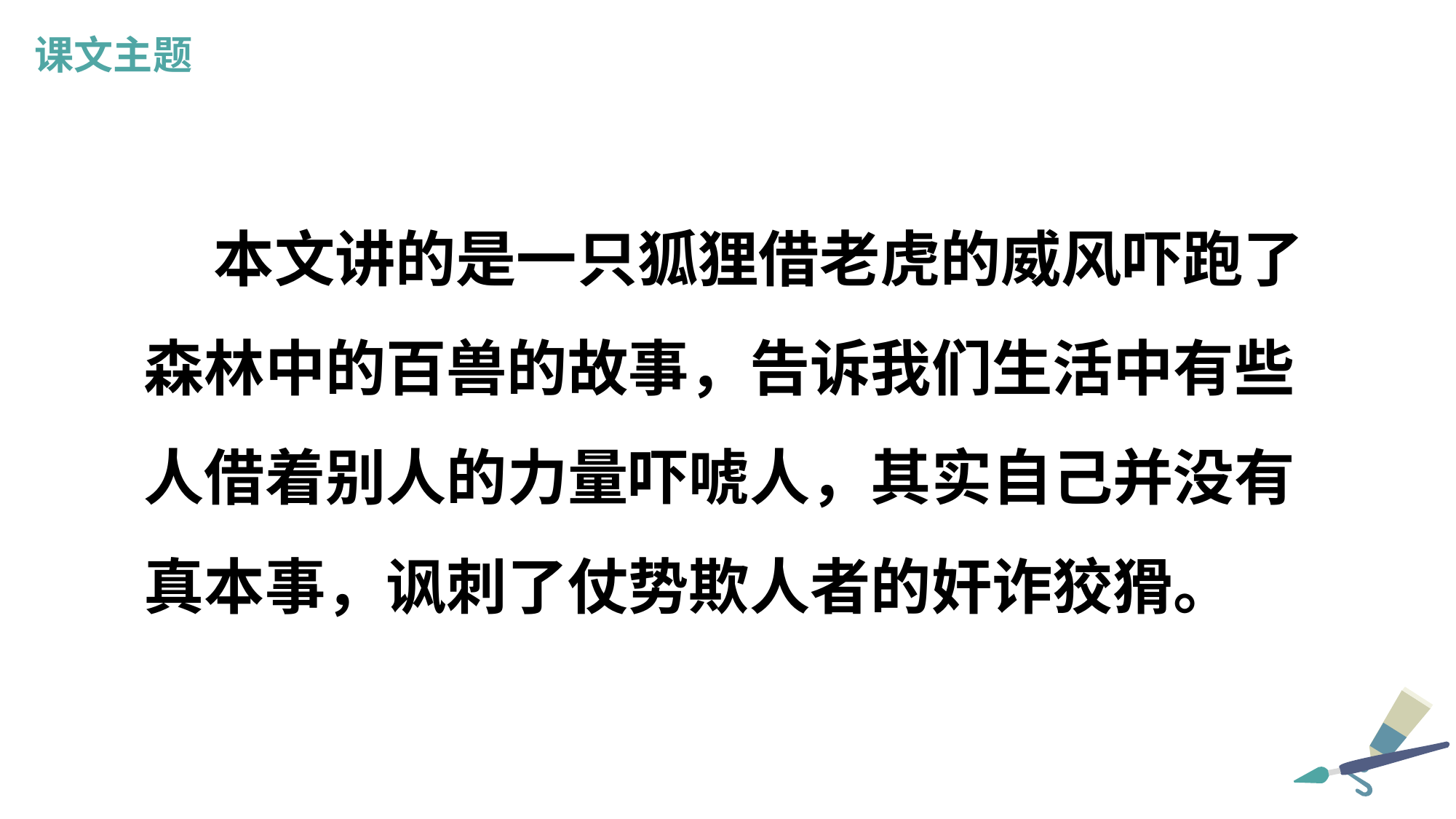

课文主题
    本文讲的是一只狐狸借老虎的威风吓跑了森林中的百兽的故事，告诉我们生活中有些人借着别人的力量吓唬人，其实自己并没有真本事，讽刺了仗势欺人者的奸诈狡猾。